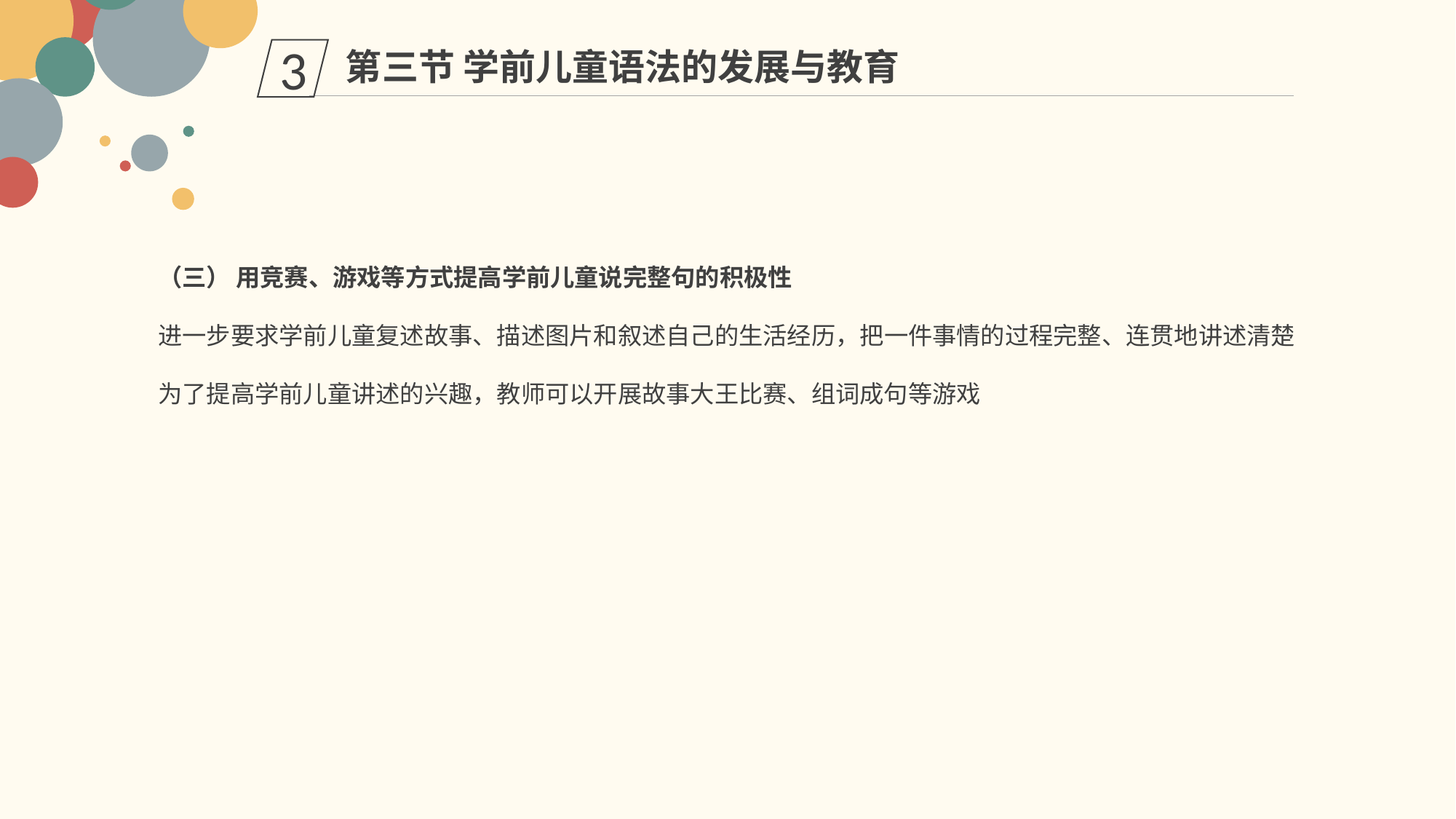

第三节 学前儿童语法的发展与教育
3
（三） 用竞赛、游戏等方式提高学前儿童说完整句的积极性
进一步要求学前儿童复述故事、描述图片和叙述自己的生活经历，把一件事情的过程完整、连贯地讲述清楚
为了提高学前儿童讲述的兴趣，教师可以开展故事大王比赛、组词成句等游戏